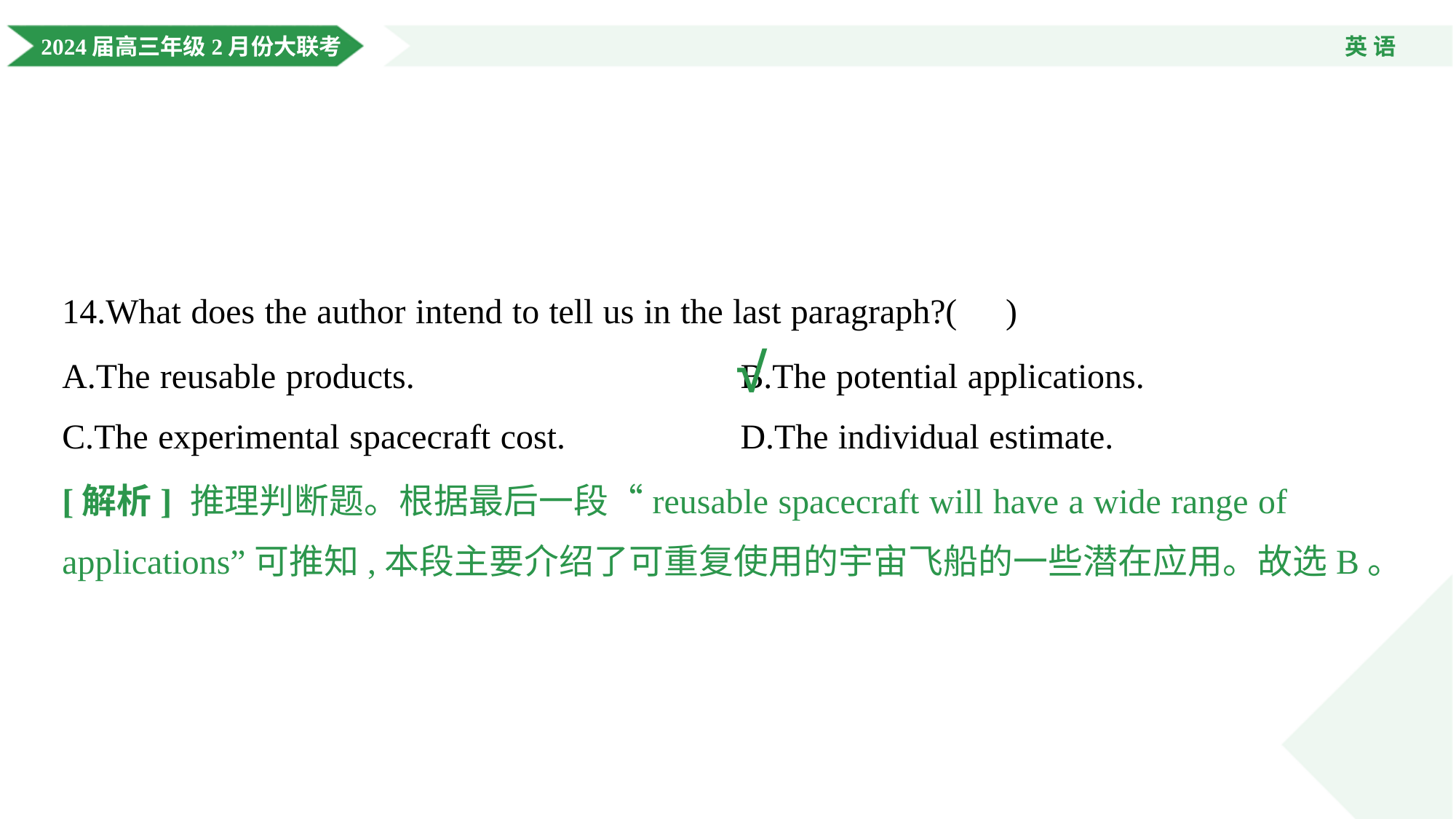

14.What does the author intend to tell us in the last paragraph?(     )
A.The reusable products.	B.The potential applications.
C.The experimental spacecraft cost.	D.The individual estimate.
√
[解析] 推理判断题。根据最后一段“reusable spacecraft will have a wide range of
applications”可推知,本段主要介绍了可重复使用的宇宙飞船的一些潜在应用。故选B。